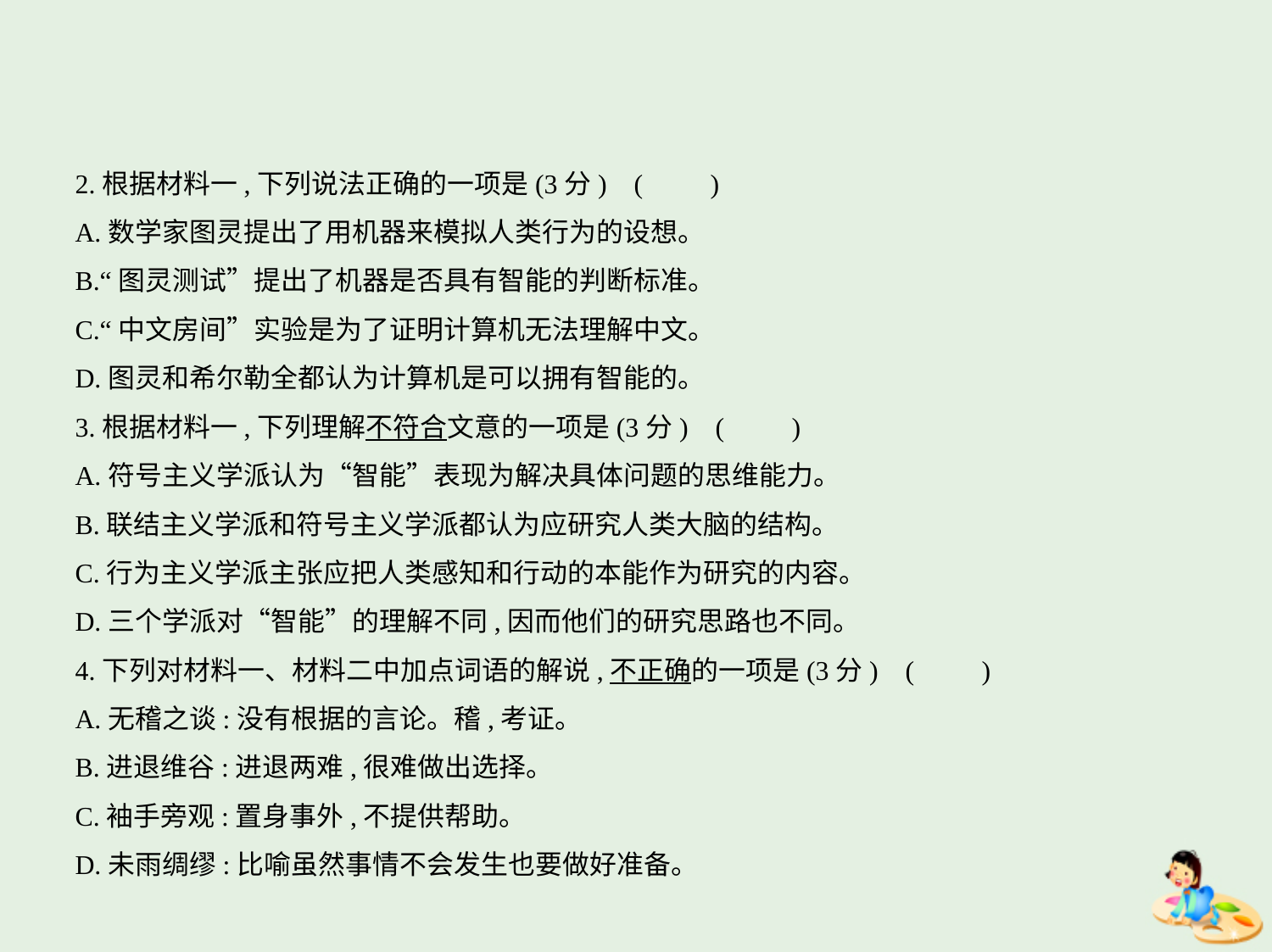

2.根据材料一,下列说法正确的一项是(3分) (　　)
A.数学家图灵提出了用机器来模拟人类行为的设想。
B.“图灵测试”提出了机器是否具有智能的判断标准。
C.“中文房间”实验是为了证明计算机无法理解中文。
D.图灵和希尔勒全都认为计算机是可以拥有智能的。
3.根据材料一,下列理解不符合文意的一项是(3分) (　　)
A.符号主义学派认为“智能”表现为解决具体问题的思维能力。
B.联结主义学派和符号主义学派都认为应研究人类大脑的结构。
C.行为主义学派主张应把人类感知和行动的本能作为研究的内容。
D.三个学派对“智能”的理解不同,因而他们的研究思路也不同。
4.下列对材料一、材料二中加点词语的解说,不正确的一项是(3分) (　　)
A.无稽之谈:没有根据的言论。稽,考证。
B.进退维谷:进退两难,很难做出选择。
C.袖手旁观:置身事外,不提供帮助。
D.未雨绸缪:比喻虽然事情不会发生也要做好准备。